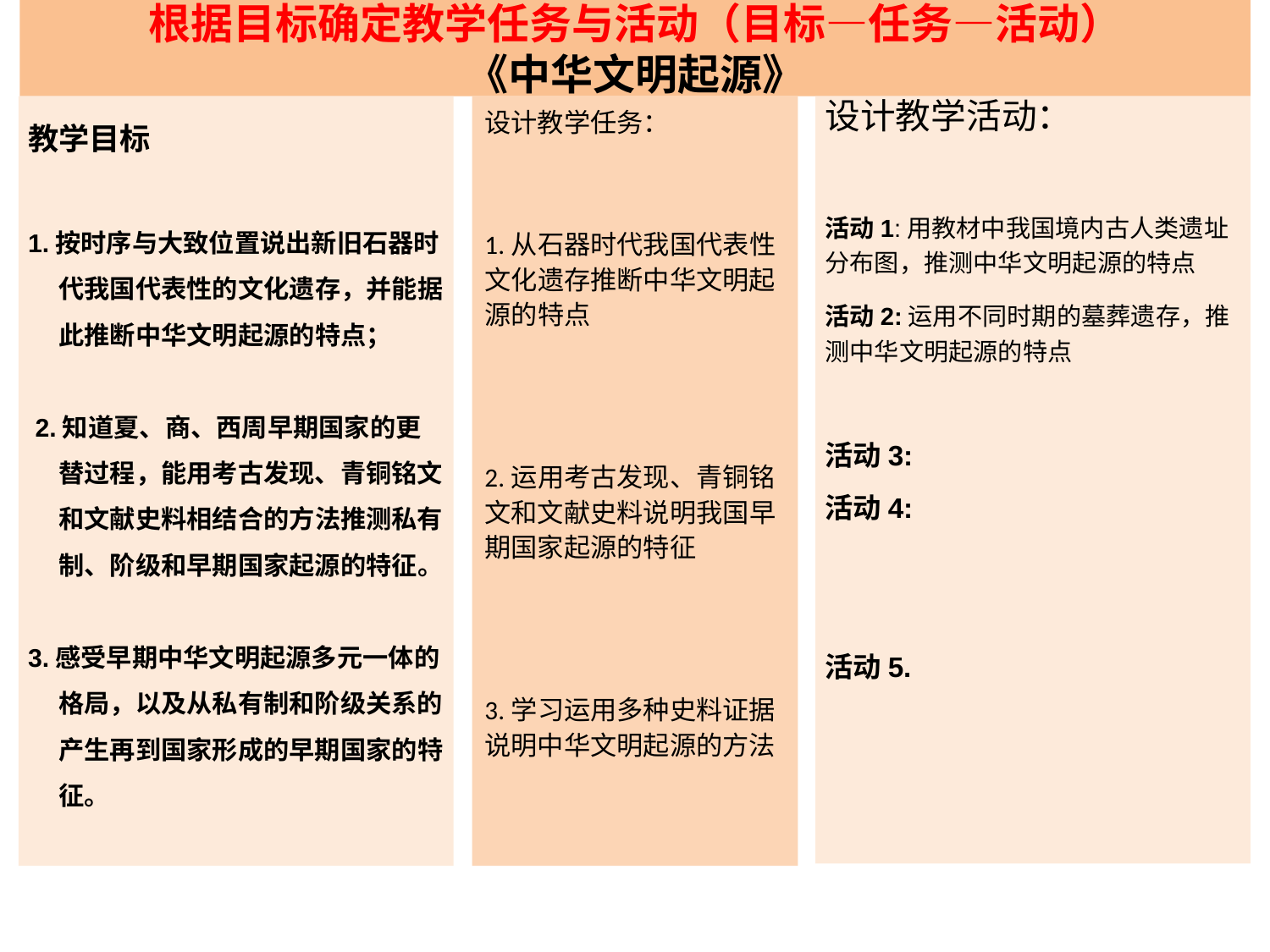

# 根据目标确定教学任务与活动（目标—任务—活动） 《中华文明起源》
教学目标

1.按时序与大致位置说出新旧石器时代我国代表性的文化遗存，并能据此推断中华文明起源的特点；

 2.知道夏、商、西周早期国家的更替过程，能用考古发现、青铜铭文和文献史料相结合的方法推测私有制、阶级和早期国家起源的特征。

3.感受早期中华文明起源多元一体的格局，以及从私有制和阶级关系的产生再到国家形成的早期国家的特征。

设计教学任务：

1.从石器时代我国代表性文化遗存推断中华文明起源的特点

2.运用考古发现、青铜铭文和文献史料说明我国早期国家起源的特征

3.学习运用多种史料证据说明中华文明起源的方法

设计教学活动：

活动1:用教材中我国境内古人类遗址分布图，推测中华文明起源的特点
活动2:运用不同时期的墓葬遗存，推测中华文明起源的特点

活动3:
活动4:

活动5.